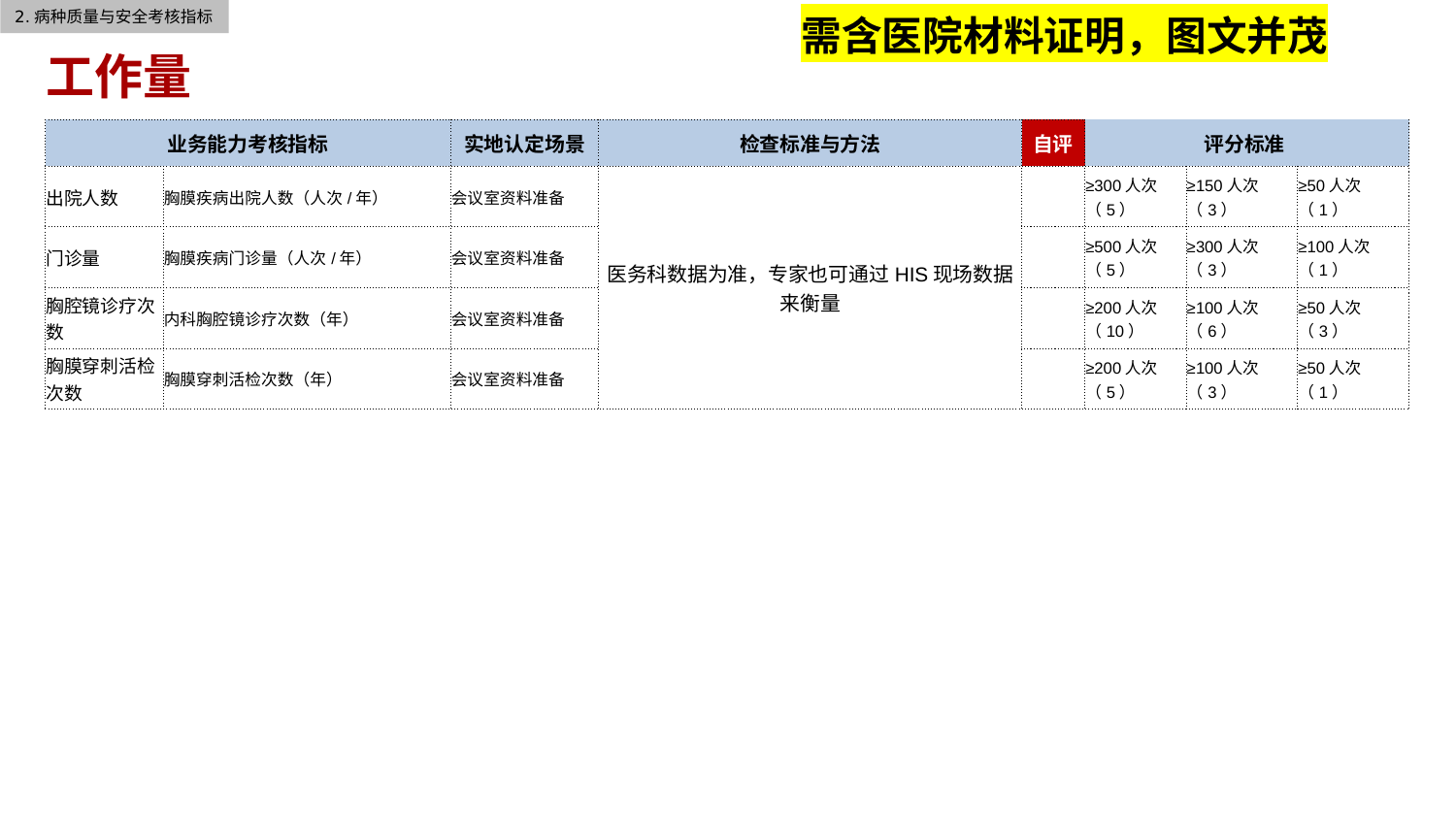

2.病种质量与安全考核指标
需含医院材料证明，图文并茂
工作量
| 业务能力考核指标 |  | 实地认定场景 | 检查标准与方法 | 自评 | 评分标准 |  |  |
| --- | --- | --- | --- | --- | --- | --- | --- |
| 出院人数 | 胸膜疾病出院人数（人次/年） | 会议室资料准备 | 医务科数据为准，专家也可通过HIS现场数据来衡量 |  | ≥300人次（5） | ≥150人次（3） | ≥50人次（1） |
| 门诊量 | 胸膜疾病门诊量（人次/年） | 会议室资料准备 |  |  | ≥500人次（5） | ≥300人次（3） | ≥100人次（1） |
| 胸腔镜诊疗次数 | 内科胸腔镜诊疗次数（年） | 会议室资料准备 |  |  | ≥200人次（10） | ≥100人次（6） | ≥50人次（3） |
| 胸膜穿刺活检次数 | 胸膜穿刺活检次数（年） | 会议室资料准备 |  |  | ≥200人次（5） | ≥100人次（3） | ≥50人次（1） |
17